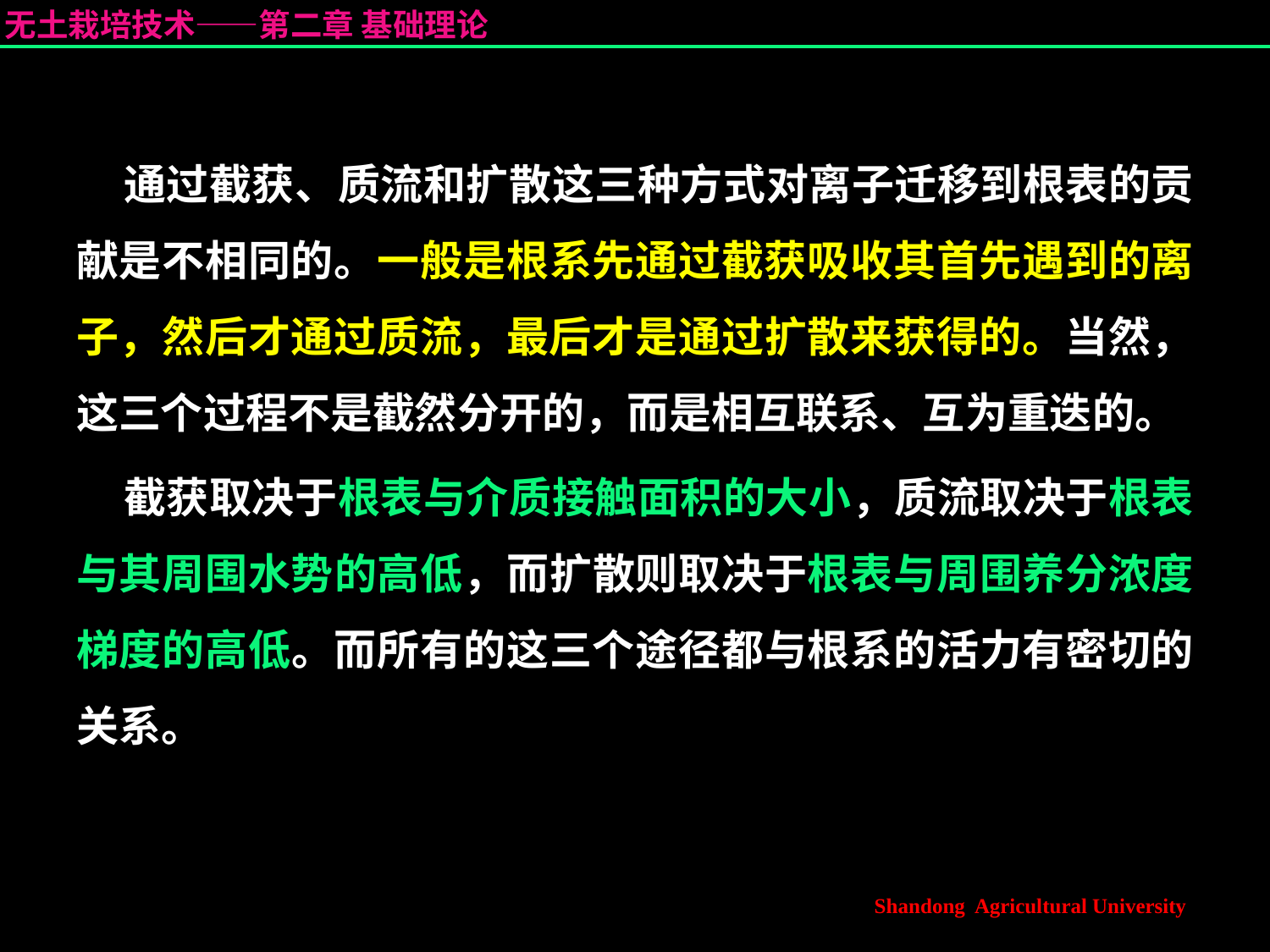

通过截获、质流和扩散这三种方式对离子迁移到根表的贡献是不相同的。一般是根系先通过截获吸收其首先遇到的离子，然后才通过质流，最后才是通过扩散来获得的。当然，这三个过程不是截然分开的，而是相互联系、互为重迭的。
截获取决于根表与介质接触面积的大小，质流取决于根表与其周围水势的高低，而扩散则取决于根表与周围养分浓度梯度的高低。而所有的这三个途径都与根系的活力有密切的关系。